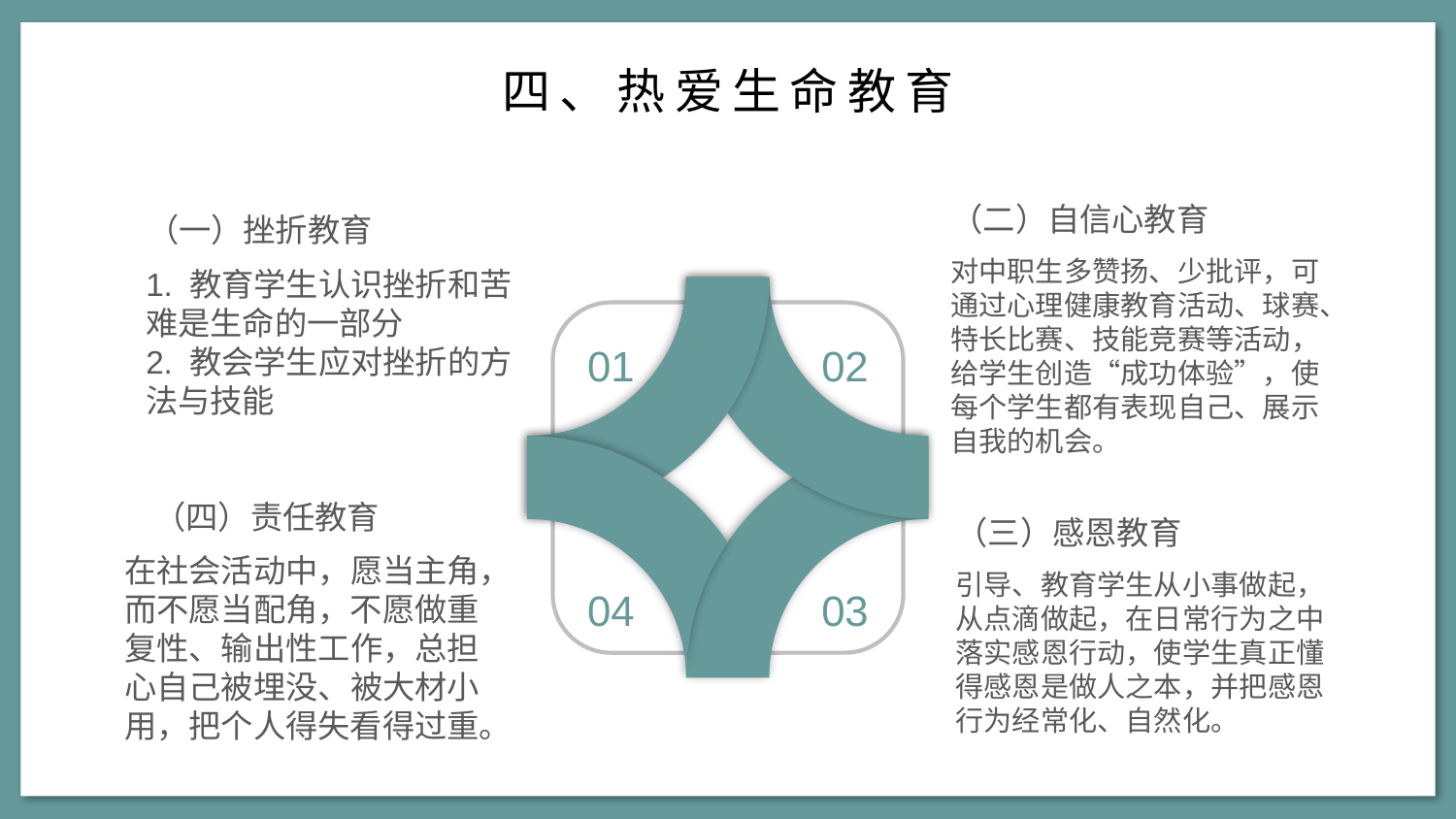

四、热爱生命教育
（二）自信心教育
对中职生多赞扬、少批评，可通过心理健康教育活动、球赛、特长比赛、技能竞赛等活动，给学生创造“成功体验”，使每个学生都有表现自己、展示自我的机会。
（一）挫折教育
1. 教育学生认识挫折和苦难是生命的一部分
2. 教会学生应对挫折的方法与技能

01
02

（四）责任教育
在社会活动中，愿当主角，而不愿当配角，不愿做重复性、输出性工作，总担心自己被埋没、被大材小用，把个人得失看得过重。
（三）感恩教育
引导、教育学生从小事做起，从点滴做起，在日常行为之中落实感恩行动，使学生真正懂得感恩是做人之本，并把感恩行为经常化、自然化。
04
03